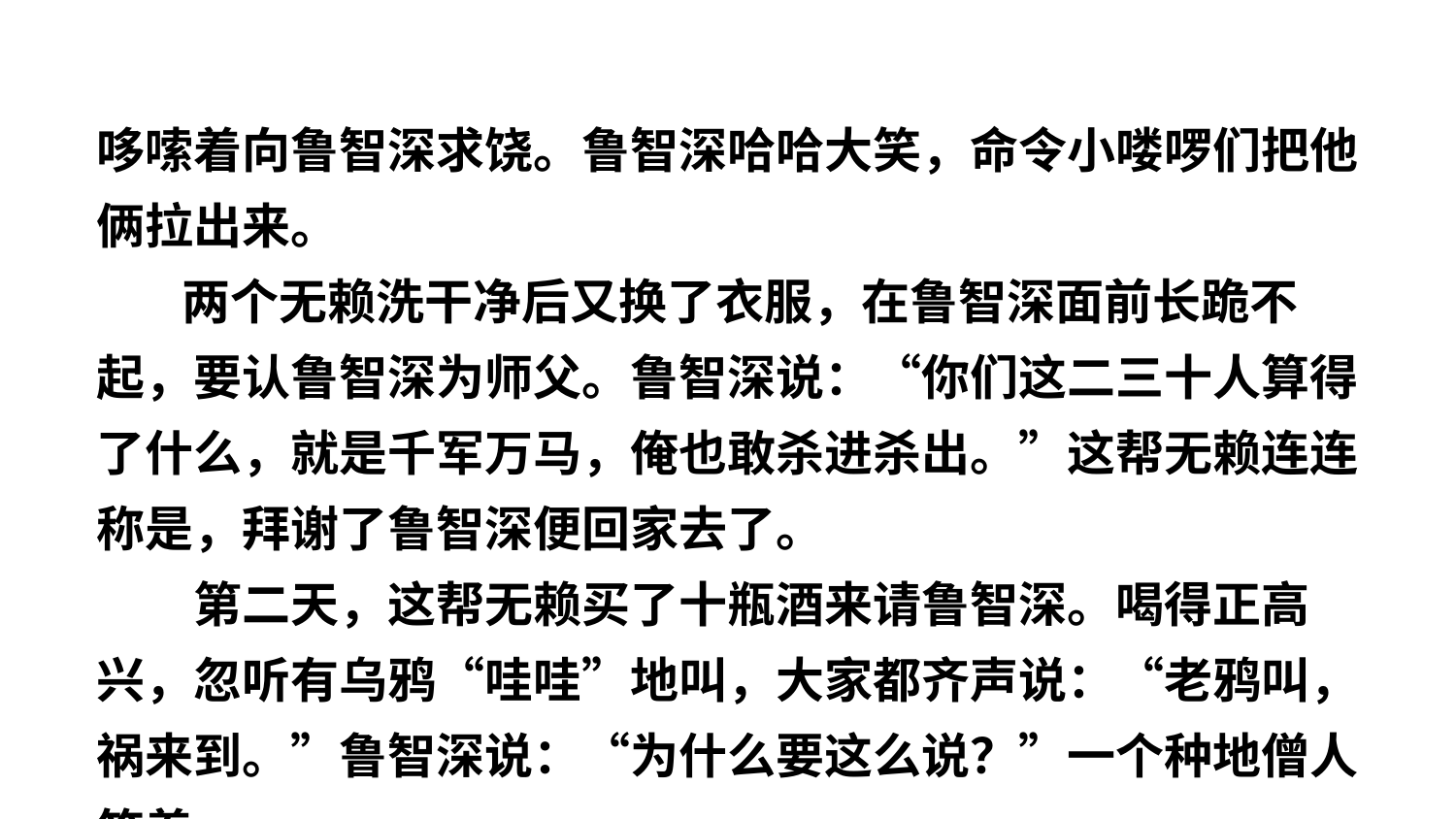

哆嗦着向鲁智深求饶。鲁智深哈哈大笑，命令小喽啰们把他俩拉出来。
两个无赖洗干净后又换了衣服，在鲁智深面前长跪不起，要认鲁智深为师父。鲁智深说：“你们这二三十人算得了什么，就是千军万马，俺也敢杀进杀出。”这帮无赖连连称是，拜谢了鲁智深便回家去了。
　　第二天，这帮无赖买了十瓶酒来请鲁智深。喝得正高兴，忽听有乌鸦“哇哇”地叫，大家都齐声说：“老鸦叫，祸来到。”鲁智深说：“为什么要这么说？”一个种地僧人笑着